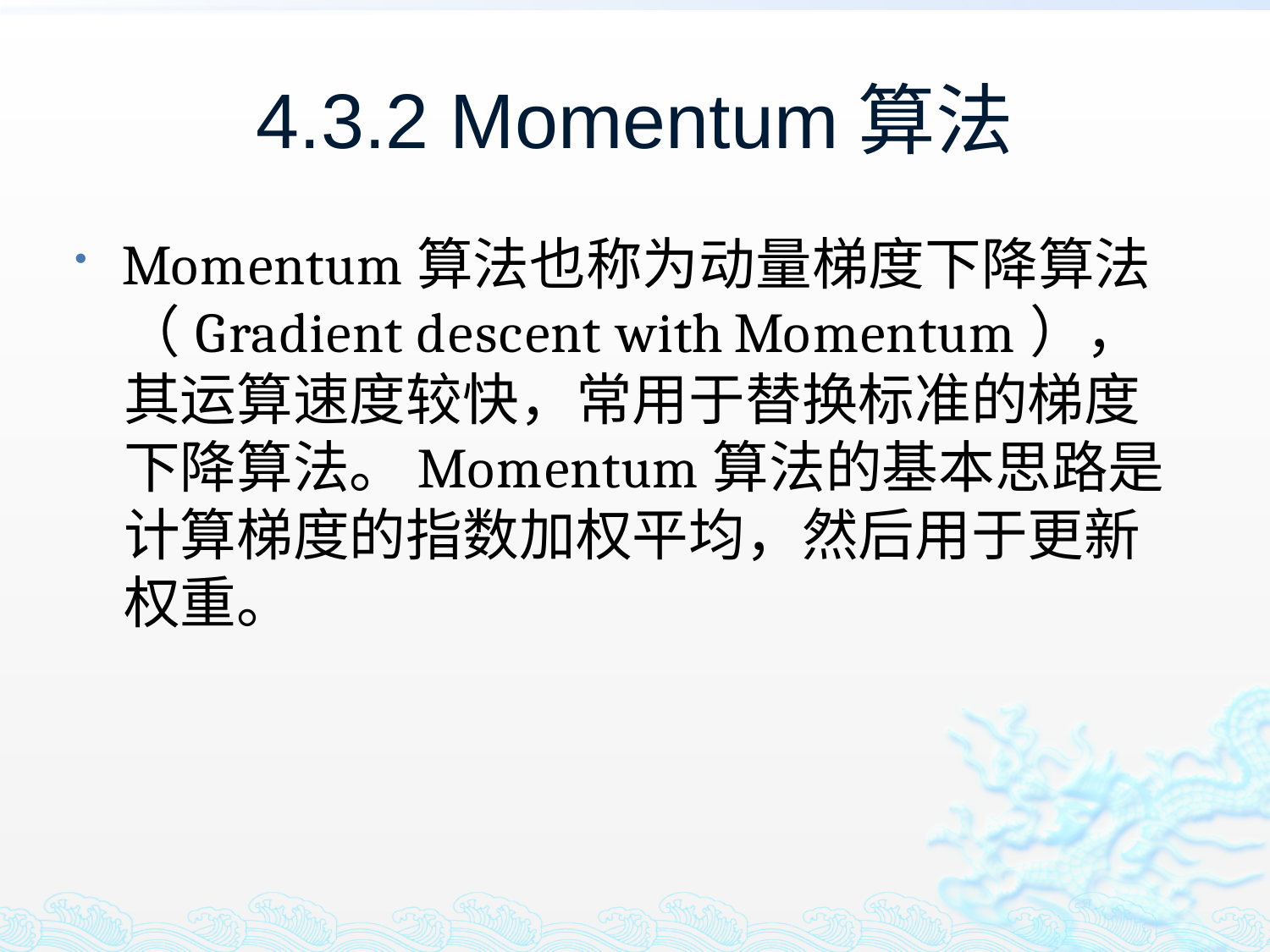

# 4.3.2 Momentum算法
Momentum算法也称为动量梯度下降算法（Gradient descent with Momentum），其运算速度较快，常用于替换标准的梯度下降算法。Momentum算法的基本思路是计算梯度的指数加权平均，然后用于更新权重。